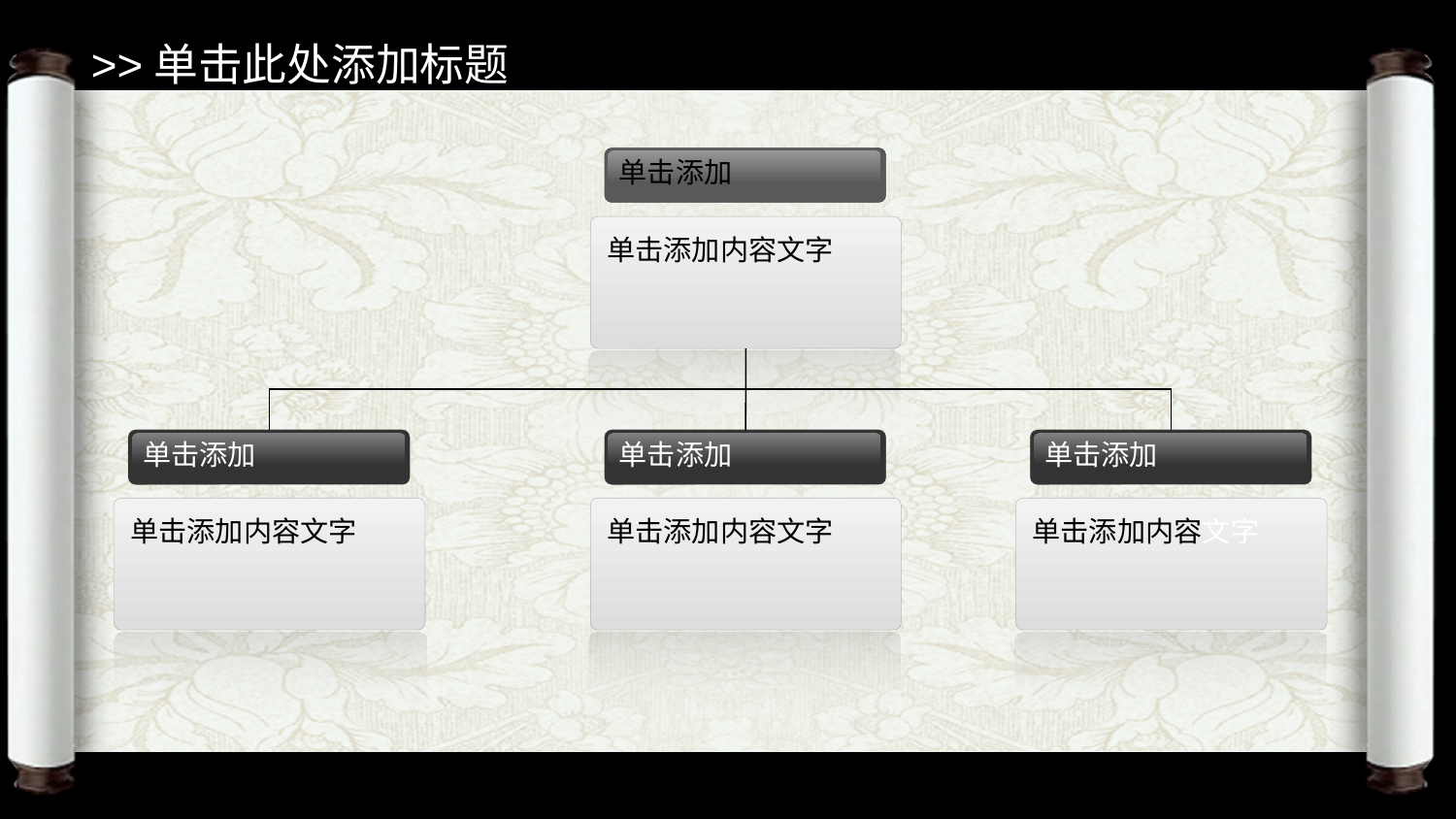

>>单击此处添加标题

单击添加

单击添加内容文字

单击添加

单击添加

单击添加

单击添加内容文字
单击添加内容文字
单击添加内容文字